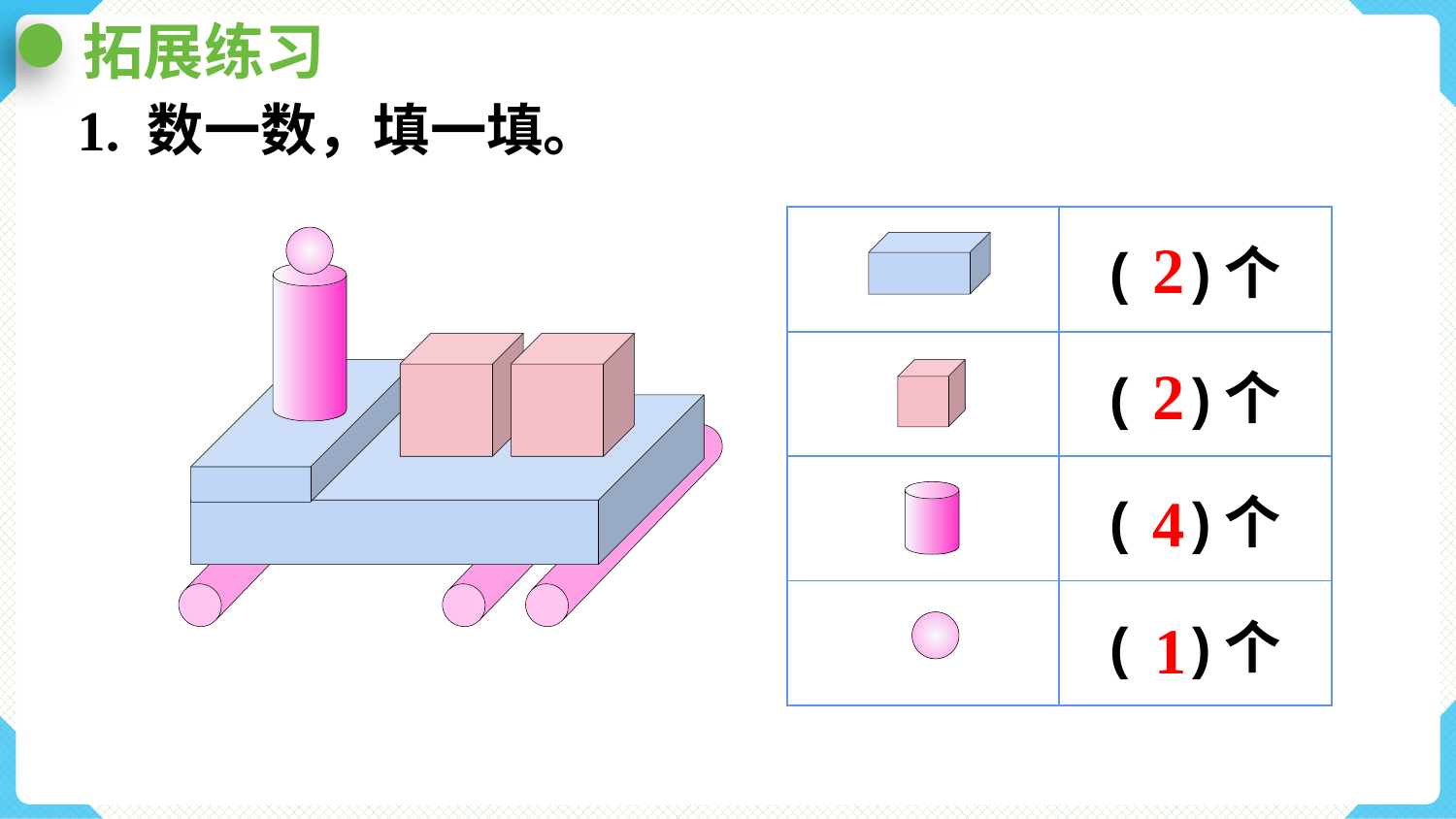

拓展练习
1. 数一数，填一填。
|  | ( )个 |
| --- | --- |
|  | ( )个 |
|  | ( )个 |
|  | ( )个 |
2

2

4

1